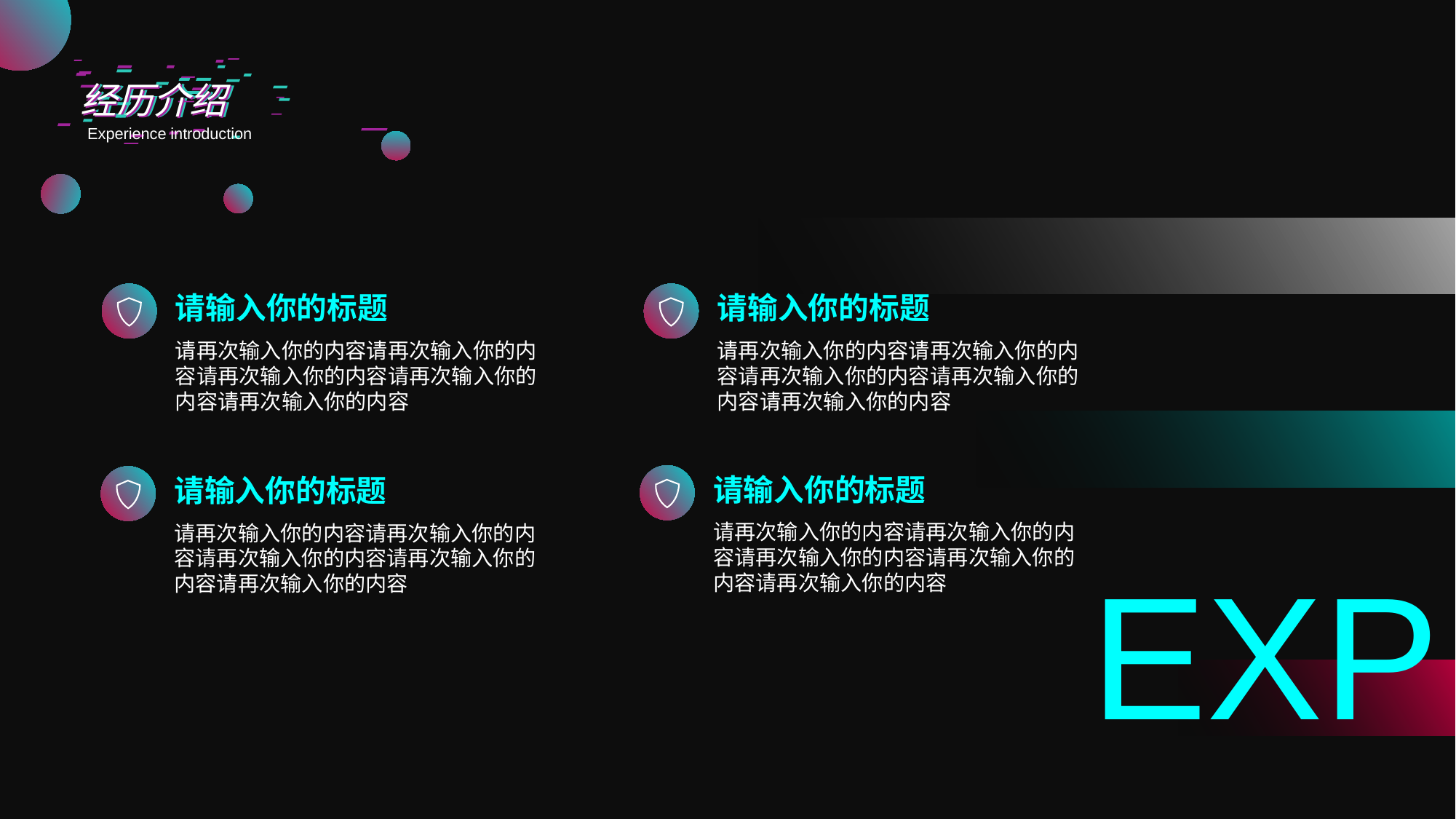

经历介绍
经历介绍

经历介绍

Experience introduction

请输入你的标题

请输入你的标题
请再次输入你的内容请再次输入你的内容请再次输入你的内容请再次输入你的内容请再次输入你的内容
请再次输入你的内容请再次输入你的内容请再次输入你的内容请再次输入你的内容请再次输入你的内容

请输入你的标题

请输入你的标题
请再次输入你的内容请再次输入你的内容请再次输入你的内容请再次输入你的内容请再次输入你的内容
请再次输入你的内容请再次输入你的内容请再次输入你的内容请再次输入你的内容请再次输入你的内容
EXP